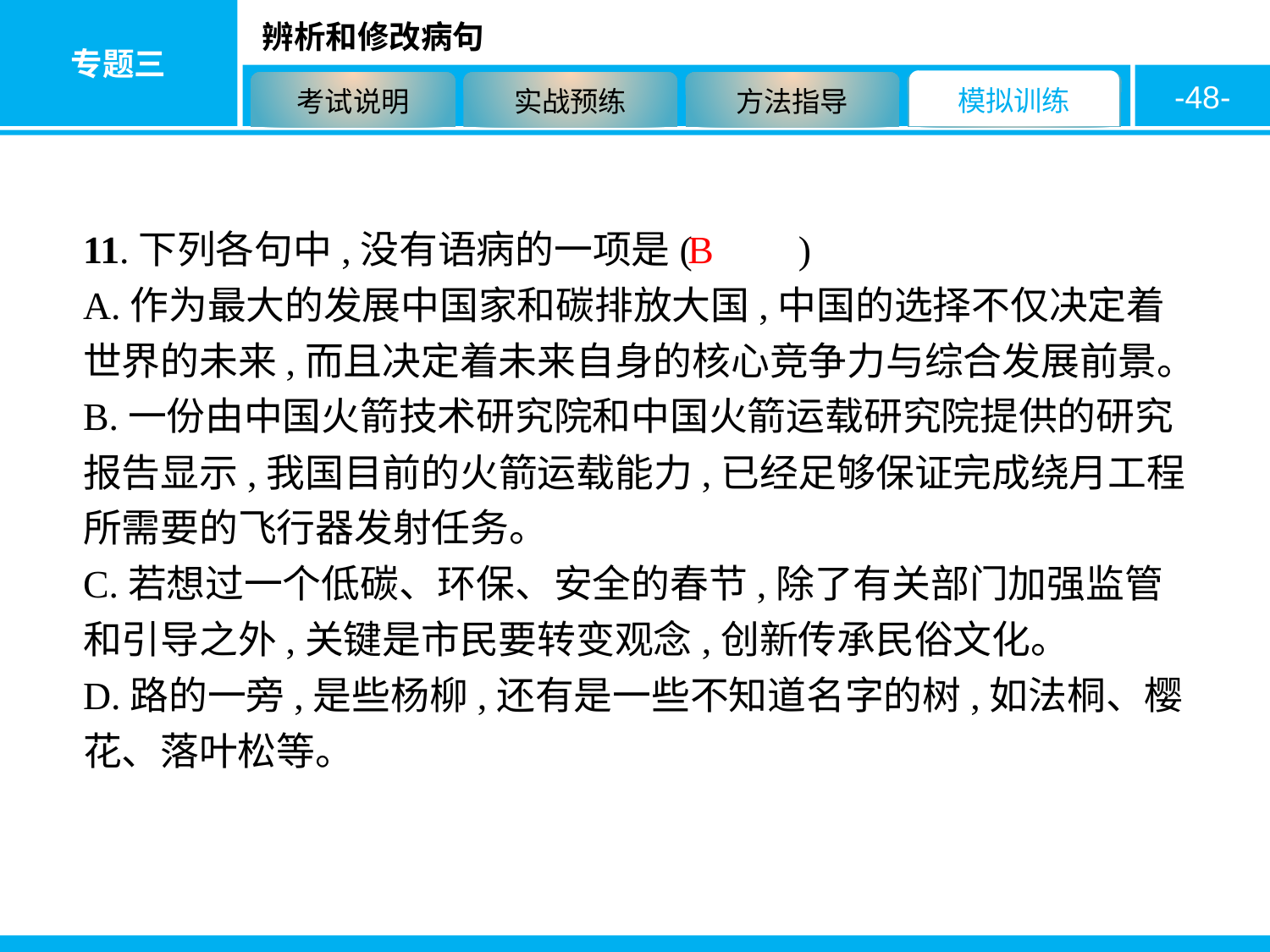

-48-
11.下列各句中,没有语病的一项是( 　　)
A.作为最大的发展中国家和碳排放大国,中国的选择不仅决定着世界的未来,而且决定着未来自身的核心竞争力与综合发展前景。
B.一份由中国火箭技术研究院和中国火箭运载研究院提供的研究报告显示,我国目前的火箭运载能力,已经足够保证完成绕月工程所需要的飞行器发射任务。
C.若想过一个低碳、环保、安全的春节,除了有关部门加强监管和引导之外,关键是市民要转变观念,创新传承民俗文化。
D.路的一旁,是些杨柳,还有是一些不知道名字的树,如法桐、樱花、落叶松等。
B